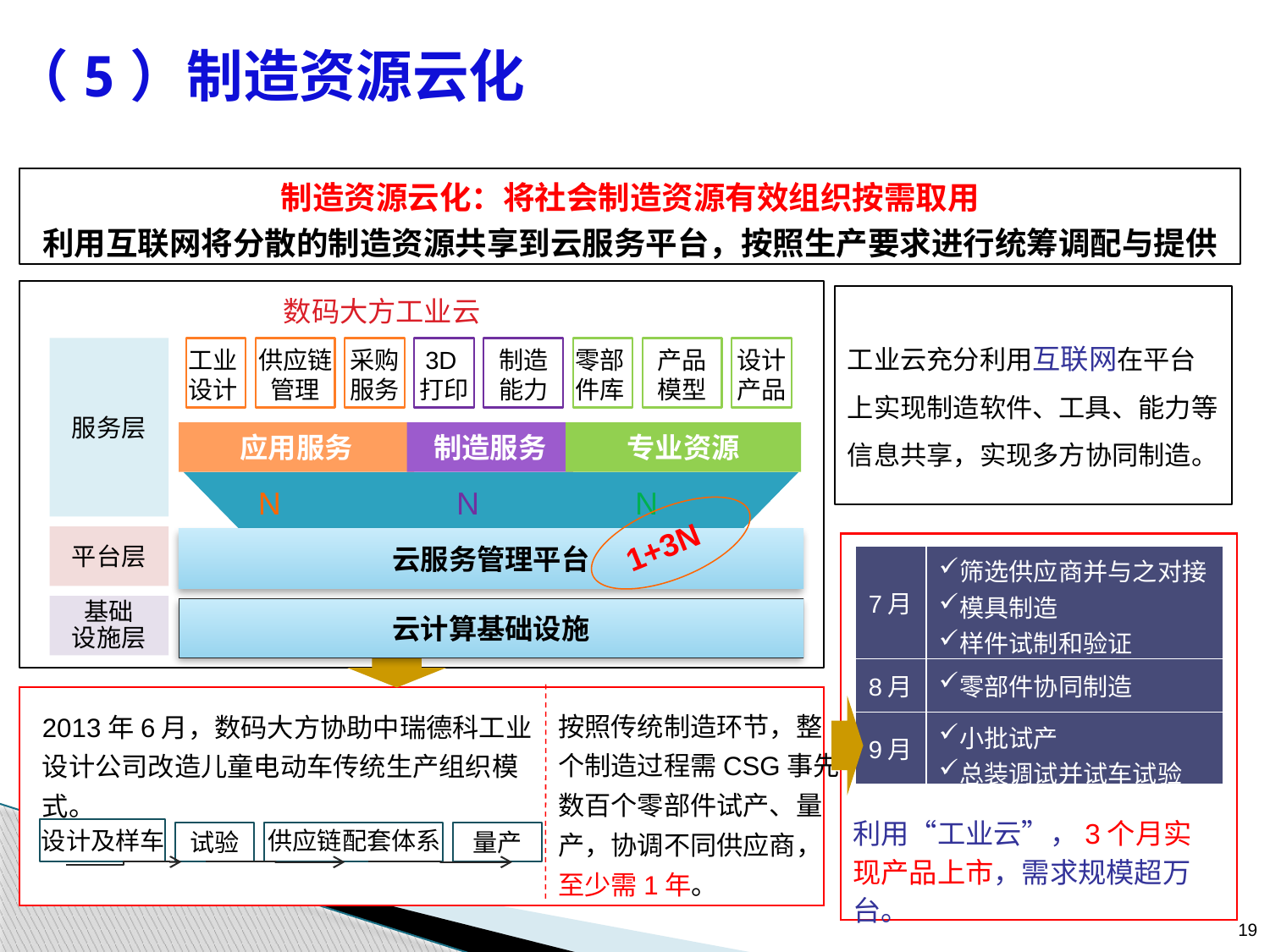

# （5）制造资源云化
制造资源云化：将社会制造资源有效组织按需取用
利用互联网将分散的制造资源共享到云服务平台，按照生产要求进行统筹调配与提供

工业云充分利用互联网在平台上实现制造软件、工具、能力等信息共享，实现多方协同制造。
数码大方工业云
服务层
工业设计

供应链管理

采购服务

3D打印

制造
能力

零部件库

产品
模型

设计产品

应用服务
制造服务
专业资源

N
N
N
1+3N
平台层
云服务管理平台

| 7月 | 筛选供应商并与之对接 模具制造 样件试制和验证 |
| --- | --- |
| 8月 | 零部件协同制造 |
| 9月 | 小批试产 总装调试并试车试验 |
基础
设施层
云计算基础设施

按照传统制造环节，整个制造过程需CSG事先数百个零部件试产、量产，协调不同供应商，至少需1年。

2013年6月，数码大方协助中瑞德科工业设计公司改造儿童电动车传统生产组织模式。
利用“工业云”，3个月实现产品上市，需求规模超万台。
设计及样车

供应链配套体系
试验

量产
19